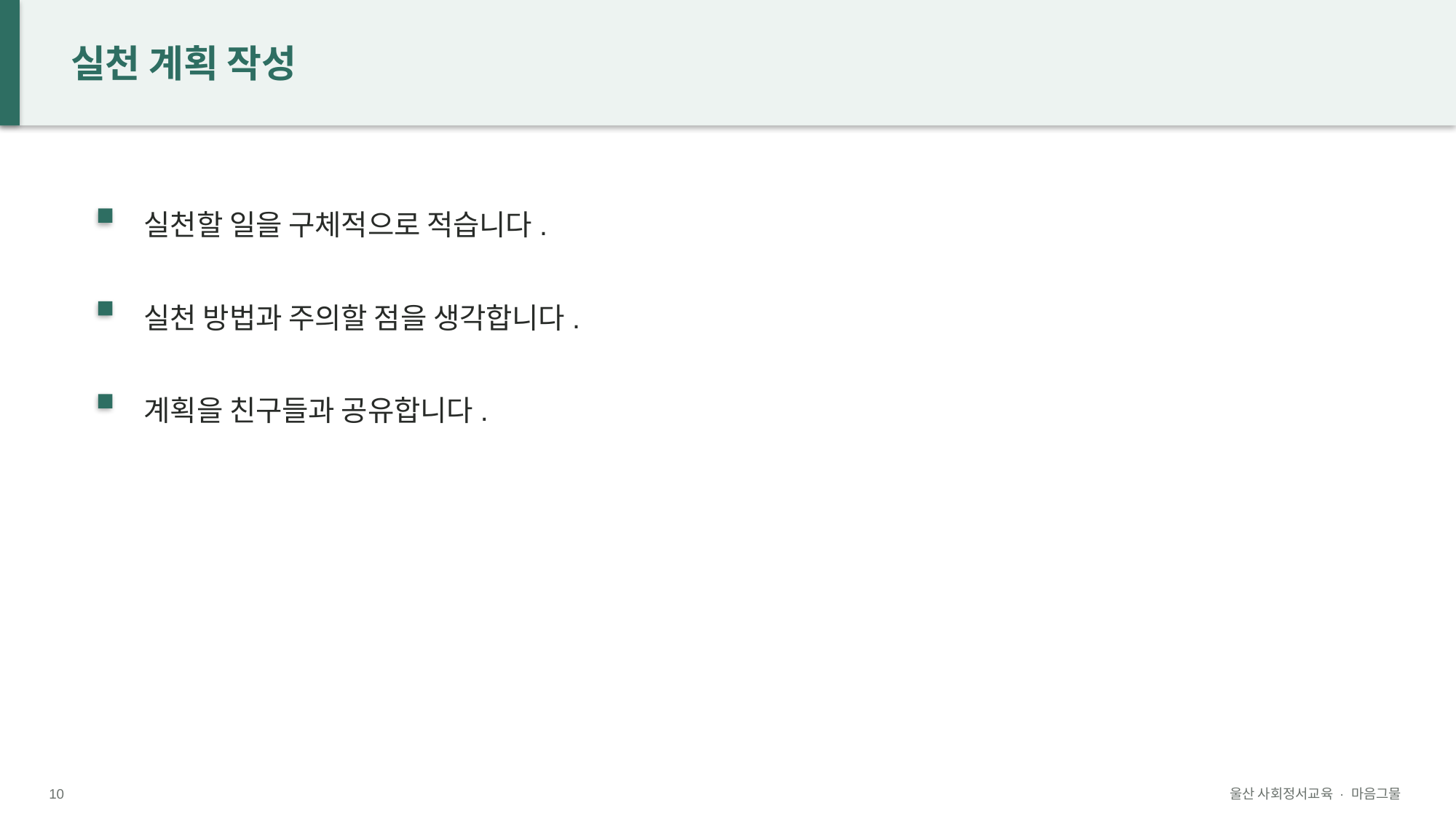

실천 계획 작성
실천할 일을 구체적으로 적습니다.

실천 방법과 주의할 점을 생각합니다.

계획을 친구들과 공유합니다.

10
울산 사회정서교육 · 마음그물